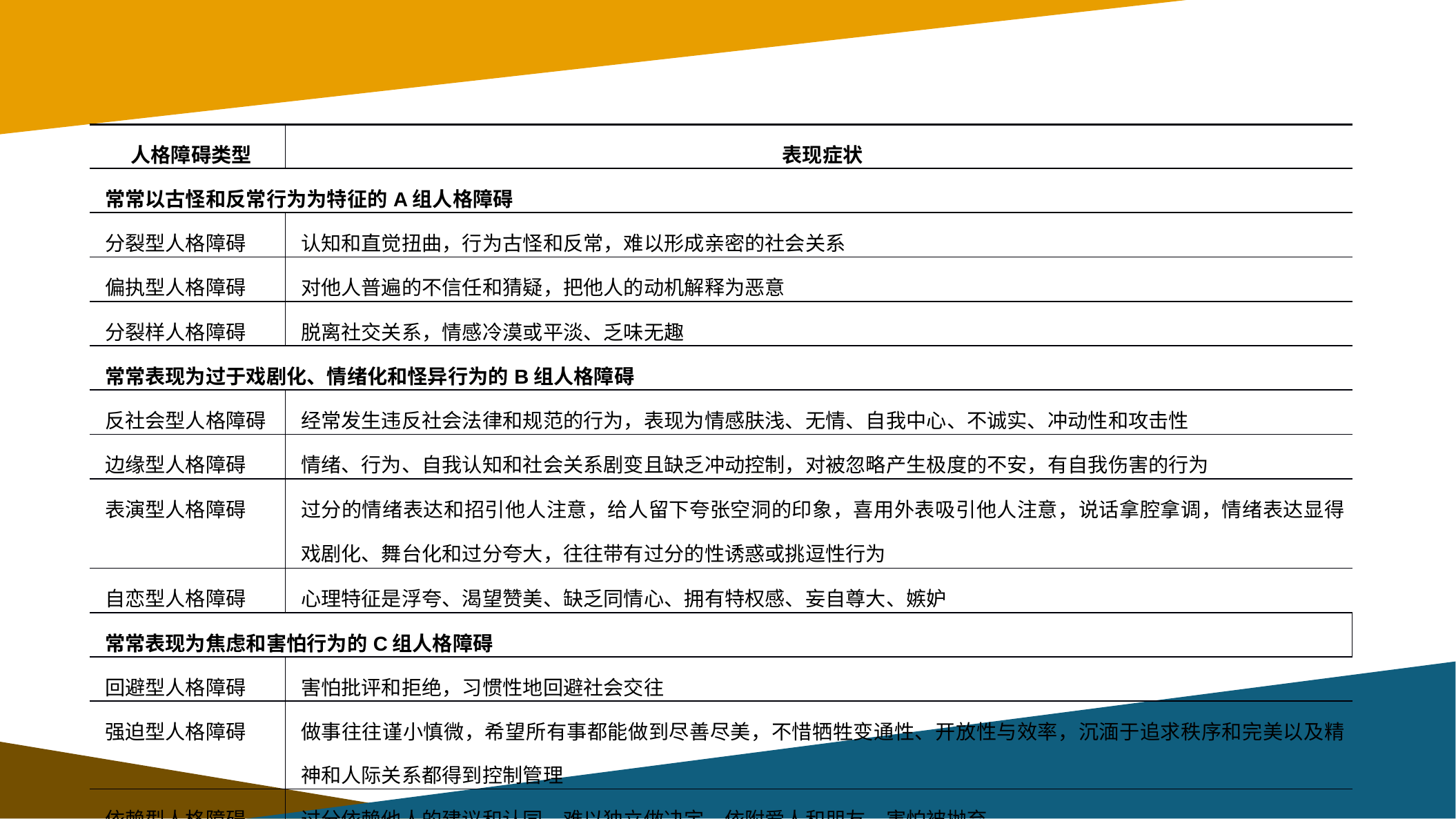

| 人格障碍类型 | 表现症状 |
| --- | --- |
| 常常以古怪和反常行为为特征的A组人格障碍 |  |
| 分裂型人格障碍 | 认知和直觉扭曲，行为古怪和反常，难以形成亲密的社会关系 |
| 偏执型人格障碍 | 对他人普遍的不信任和猜疑，把他人的动机解释为恶意 |
| 分裂样人格障碍 | 脱离社交关系，情感冷漠或平淡、乏味无趣 |
| 常常表现为过于戏剧化、情绪化和怪异行为的B组人格障碍 |  |
| 反社会型人格障碍 | 经常发生违反社会法律和规范的行为，表现为情感肤浅、无情、自我中心、不诚实、冲动性和攻击性 |
| 边缘型人格障碍 | 情绪、行为、自我认知和社会关系剧变且缺乏冲动控制，对被忽略产生极度的不安，有自我伤害的行为 |
| 表演型人格障碍 | 过分的情绪表达和招引他人注意，给人留下夸张空洞的印象，喜用外表吸引他人注意，说话拿腔拿调，情绪表达显得戏剧化、舞台化和过分夸大，往往带有过分的性诱惑或挑逗性行为 |
| 自恋型人格障碍 | 心理特征是浮夸、渴望赞美、缺乏同情心、拥有特权感、妄自尊大、嫉妒 |
| 常常表现为焦虑和害怕行为的C组人格障碍 |  |
| 回避型人格障碍 | 害怕批评和拒绝，习惯性地回避社会交往 |
| 强迫型人格障碍 | 做事往往谨小慎微，希望所有事都能做到尽善尽美，不惜牺牲变通性、开放性与效率，沉湎于追求秩序和完美以及精神和人际关系都得到控制管理 |
| 依赖型人格障碍 | 过分依赖他人的建议和认同，难以独立做决定，依附爱人和朋友，害怕被抛弃 |